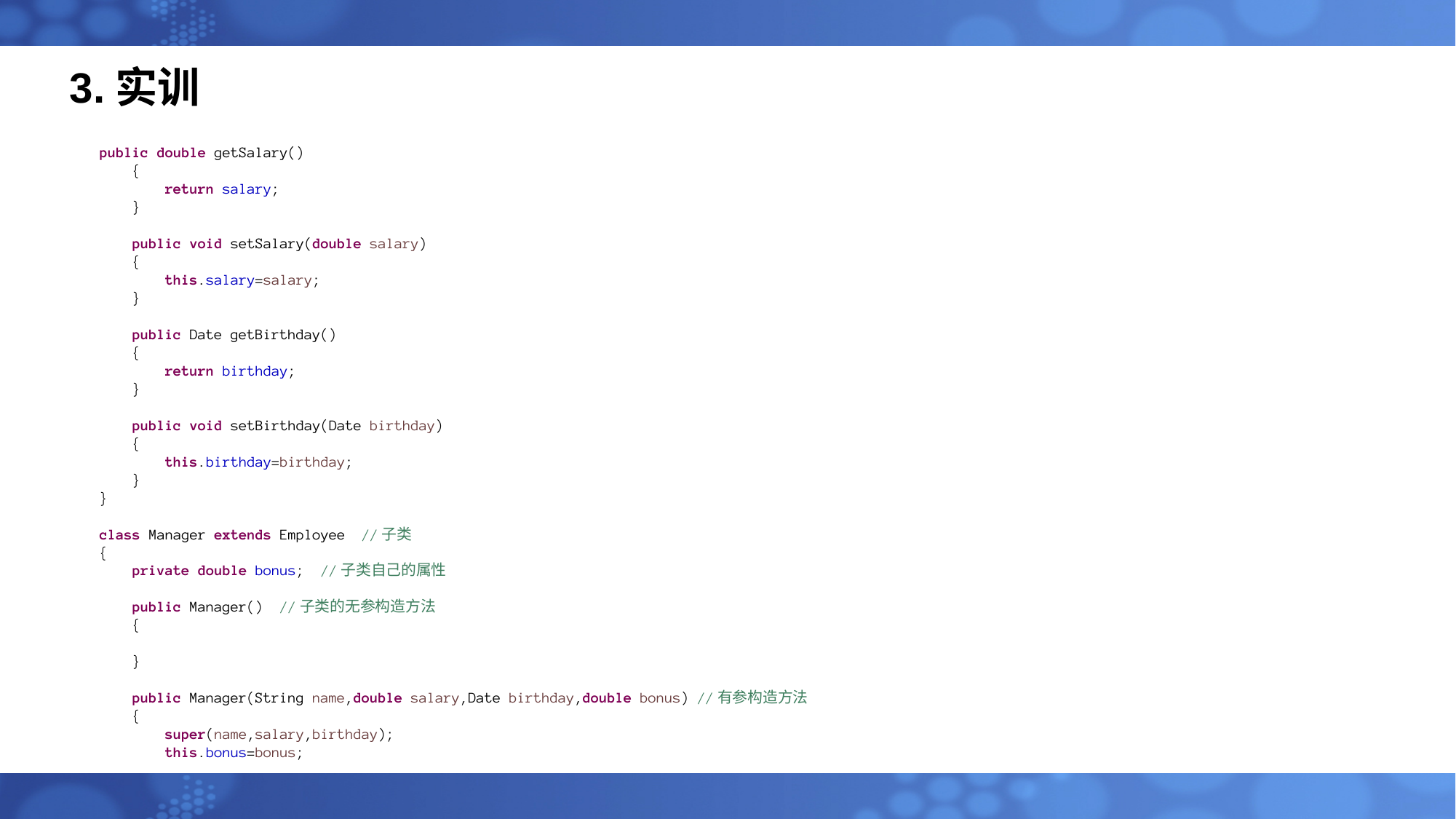

# 3.实训
public double getSalary()
    {
        return salary;
    }

    public void setSalary(double salary)
    {
        this.salary=salary;
    }

    public Date getBirthday()
    {
        return birthday;
    }

    public void setBirthday(Date birthday)
    {
        this.birthday=birthday;
    }
}

class Manager extends Employee  //子类
{
    private double bonus;  //子类自己的属性

    public Manager()  //子类的无参构造方法
    {

    }

    public Manager(String name,double salary,Date birthday,double bonus) //有参构造方法
    {
        super(name,salary,birthday);
        this.bonus=bonus;